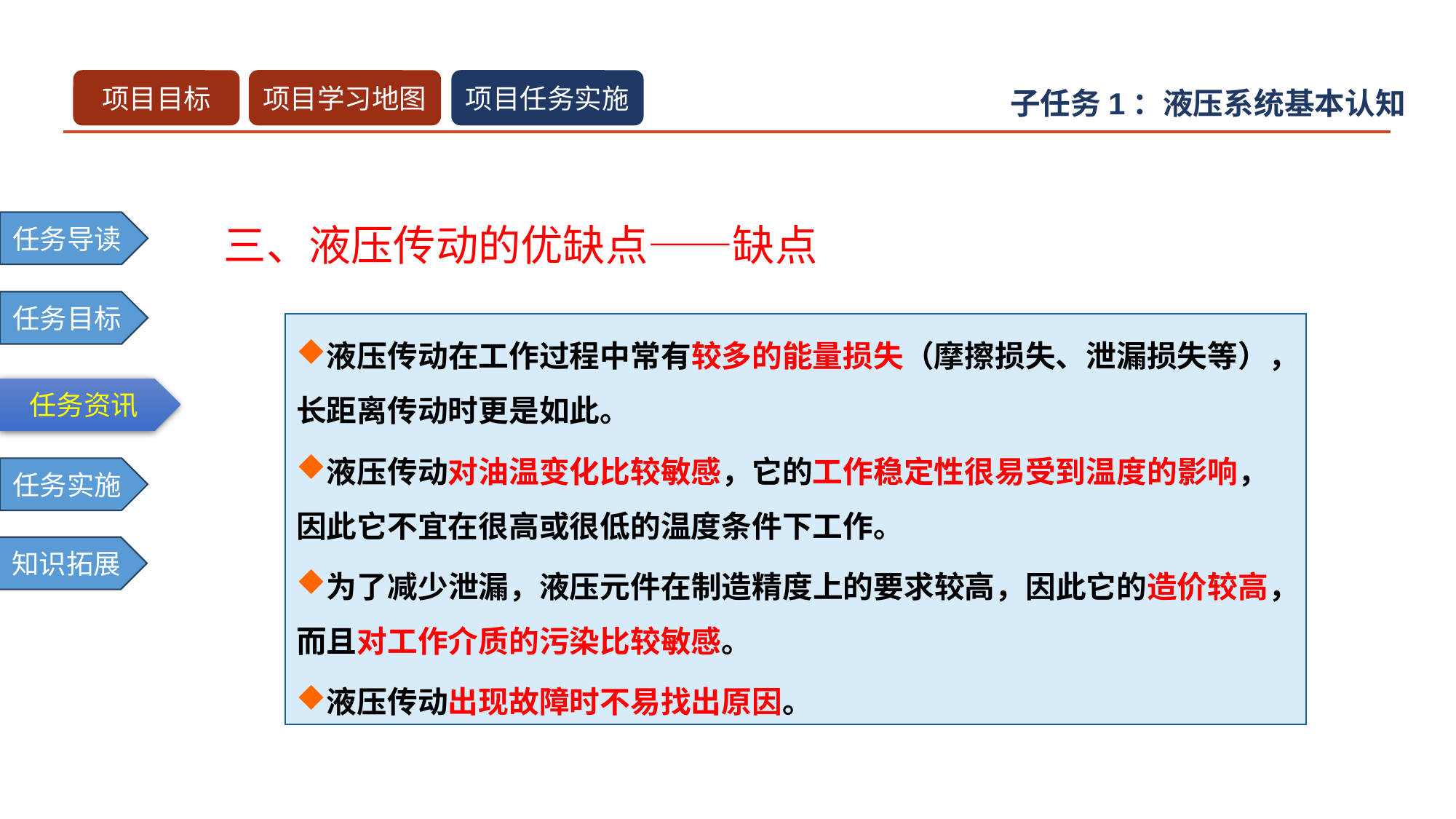

子任务1：液压系统基本认知
三、液压传动的优缺点——缺点
液压传动在工作过程中常有较多的能量损失（摩擦损失、泄漏损失等），长距离传动时更是如此。
液压传动对油温变化比较敏感，它的工作稳定性很易受到温度的影响，因此它不宜在很高或很低的温度条件下工作。
为了减少泄漏，液压元件在制造精度上的要求较高，因此它的造价较高，而且对工作介质的污染比较敏感。
液压传动出现故障时不易找出原因。